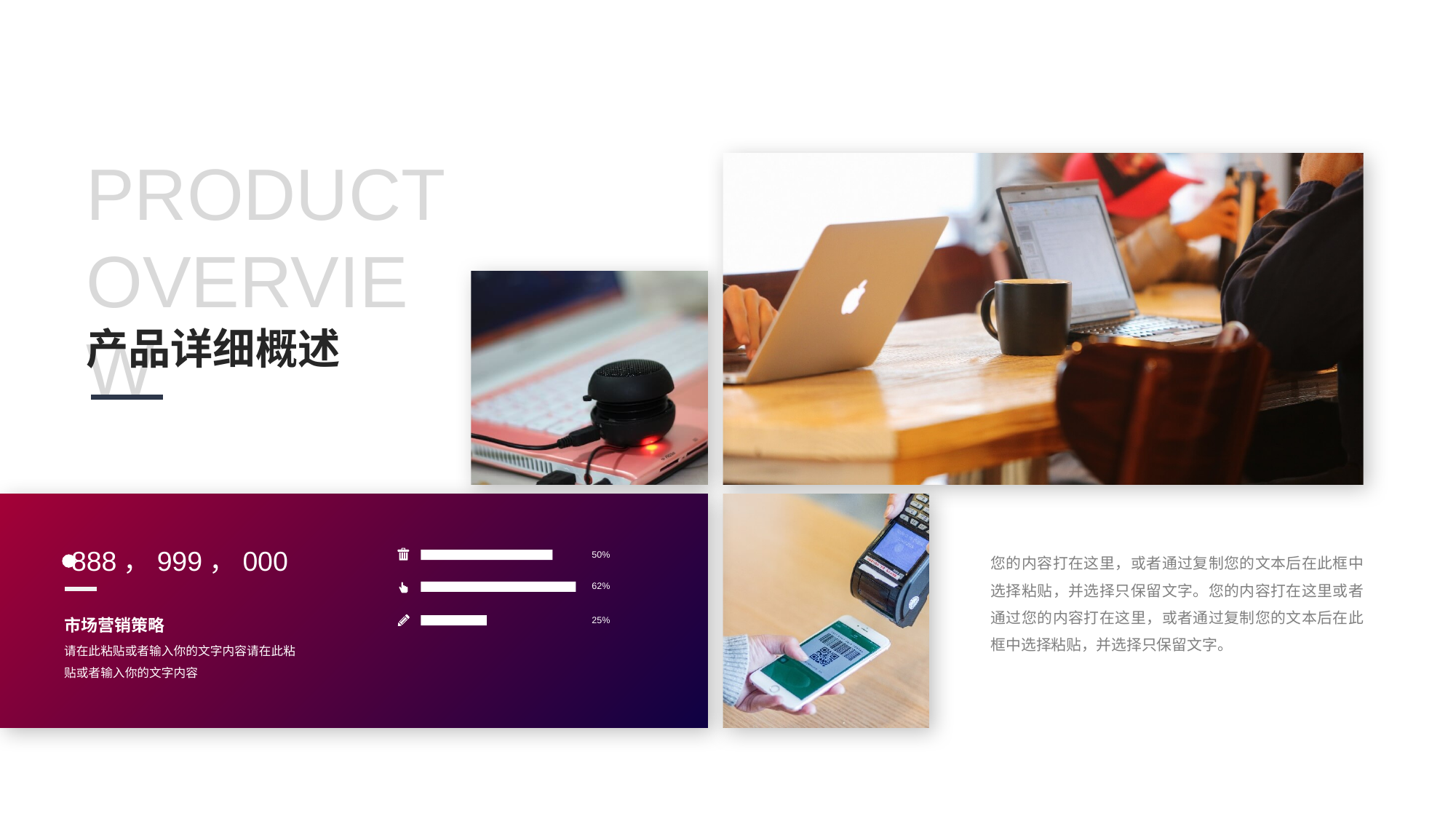

PRODUCT OVERVIEW

产品详细概述

888，999，000
50%

62%

25%

市场营销策略
请在此粘贴或者输入你的文字内容请在此粘贴或者输入你的文字内容

您的内容打在这里，或者通过复制您的文本后在此框中选择粘贴，并选择只保留文字。您的内容打在这里或者通过您的内容打在这里，或者通过复制您的文本后在此框中选择粘贴，并选择只保留文字。